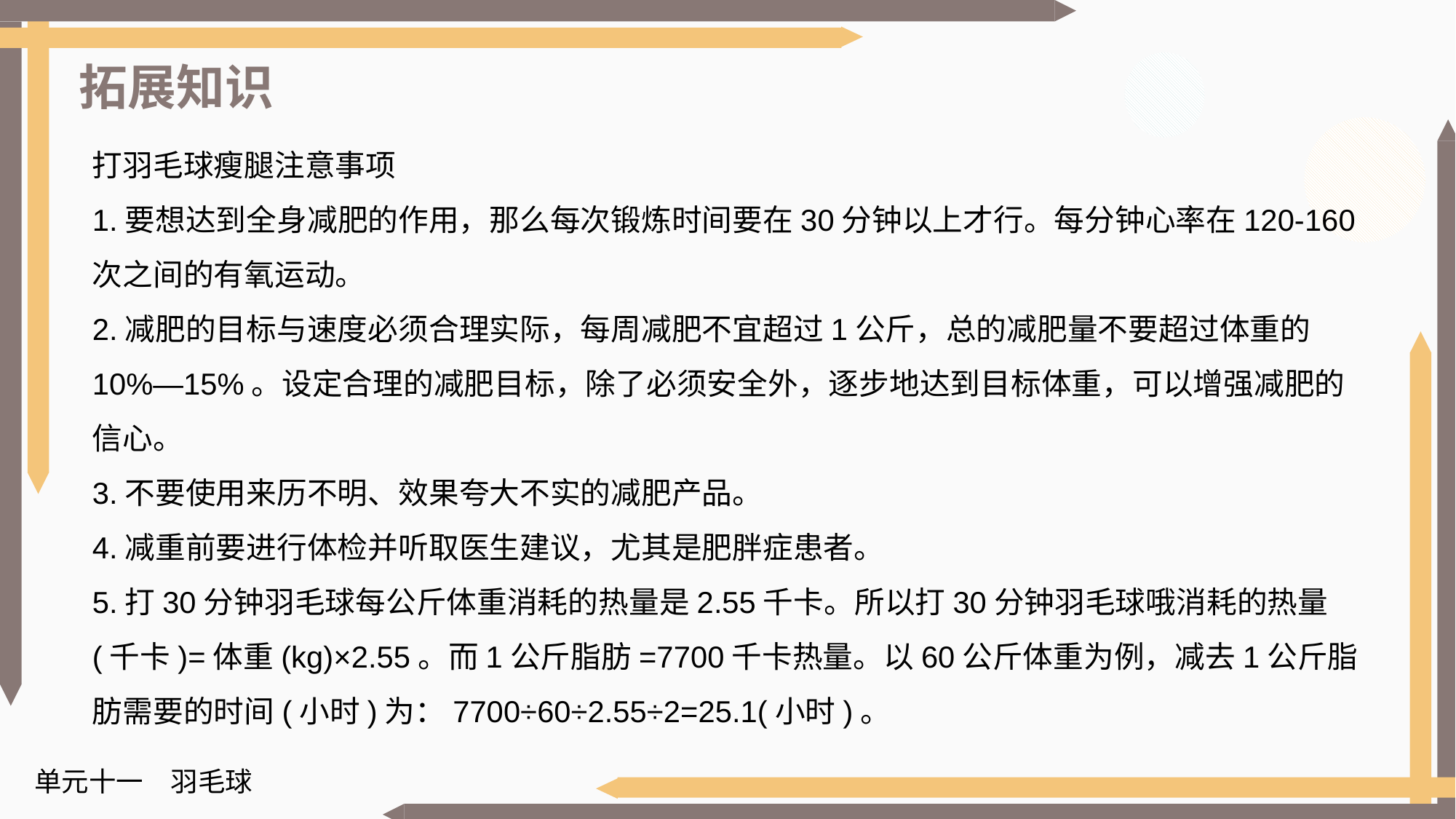

拓展知识

打羽毛球瘦腿注意事项
1.要想达到全身减肥的作用，那么每次锻炼时间要在30分钟以上才行。每分钟心率在120-160次之间的有氧运动。
2.减肥的目标与速度必须合理实际，每周减肥不宜超过1公斤，总的减肥量不要超过体重的10%—15%。设定合理的减肥目标，除了必须安全外，逐步地达到目标体重，可以增强减肥的信心。
3.不要使用来历不明、效果夸大不实的减肥产品。
4.减重前要进行体检并听取医生建议，尤其是肥胖症患者。
5.打30分钟羽毛球每公斤体重消耗的热量是2.55千卡。所以打30分钟羽毛球哦消耗的热量(千卡)=体重(kg)×2.55。而1公斤脂肪=7700千卡热量。以60公斤体重为例，减去1公斤脂肪需要的时间(小时)为：7700÷60÷2.55÷2=25.1(小时)。
单元十一　羽毛球